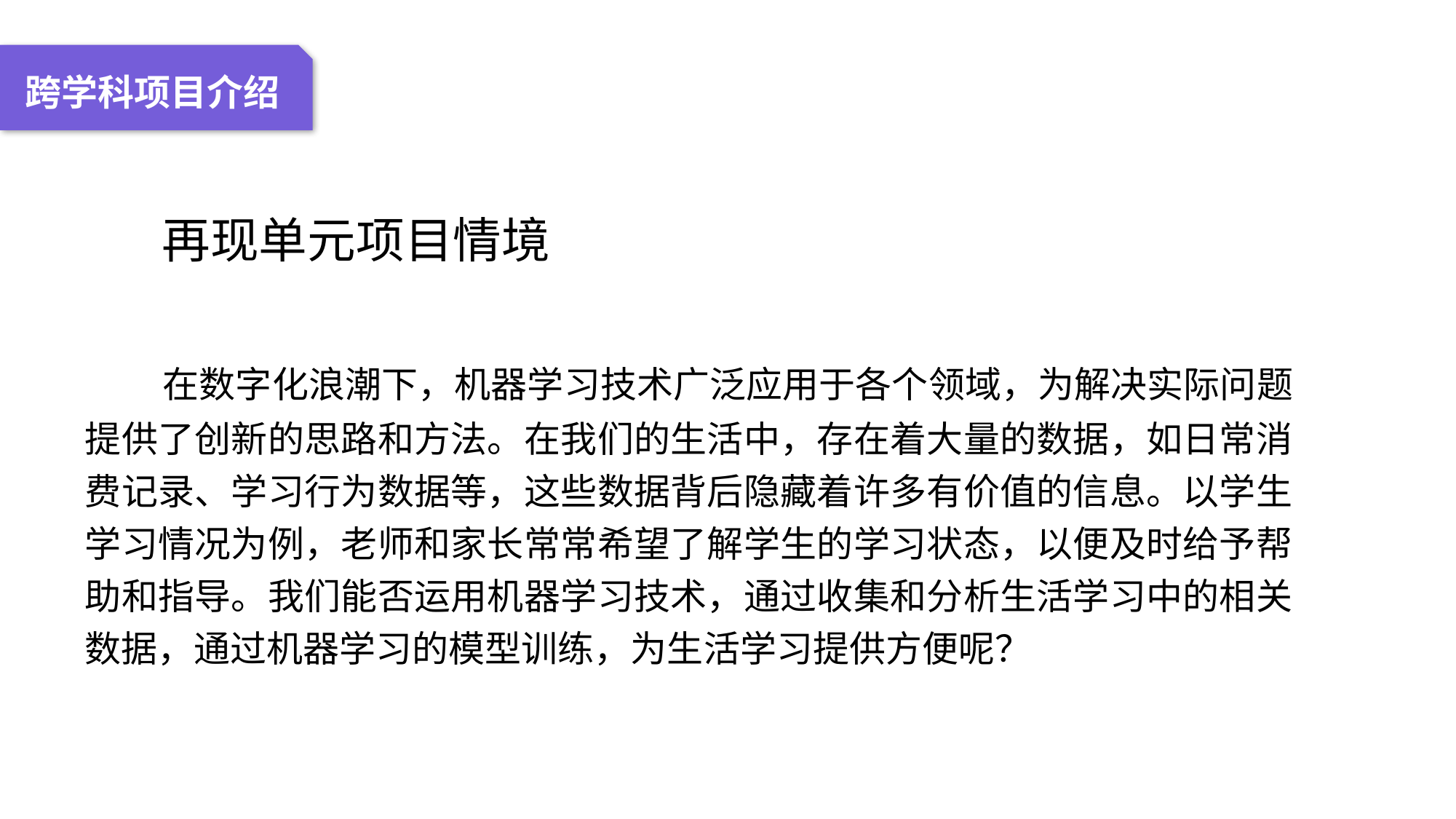

04 名词解释
01 准备过程
02 整体结构
03 重点说明
跨学科项目介绍
      再现单元项目情境

      在数字化浪潮下，机器学习技术广泛应用于各个领域，为解决实际问题提供了创新的思路和方法。在我们的生活中，存在着大量的数据，如日常消费记录、学习行为数据等，这些数据背后隐藏着许多有价值的信息。以学生学习情况为例，老师和家长常常希望了解学生的学习状态，以便及时给予帮助和指导。我们能否运用机器学习技术，通过收集和分析生活学习中的相关数据，通过机器学习的模型训练，为生活学习提供方便呢？